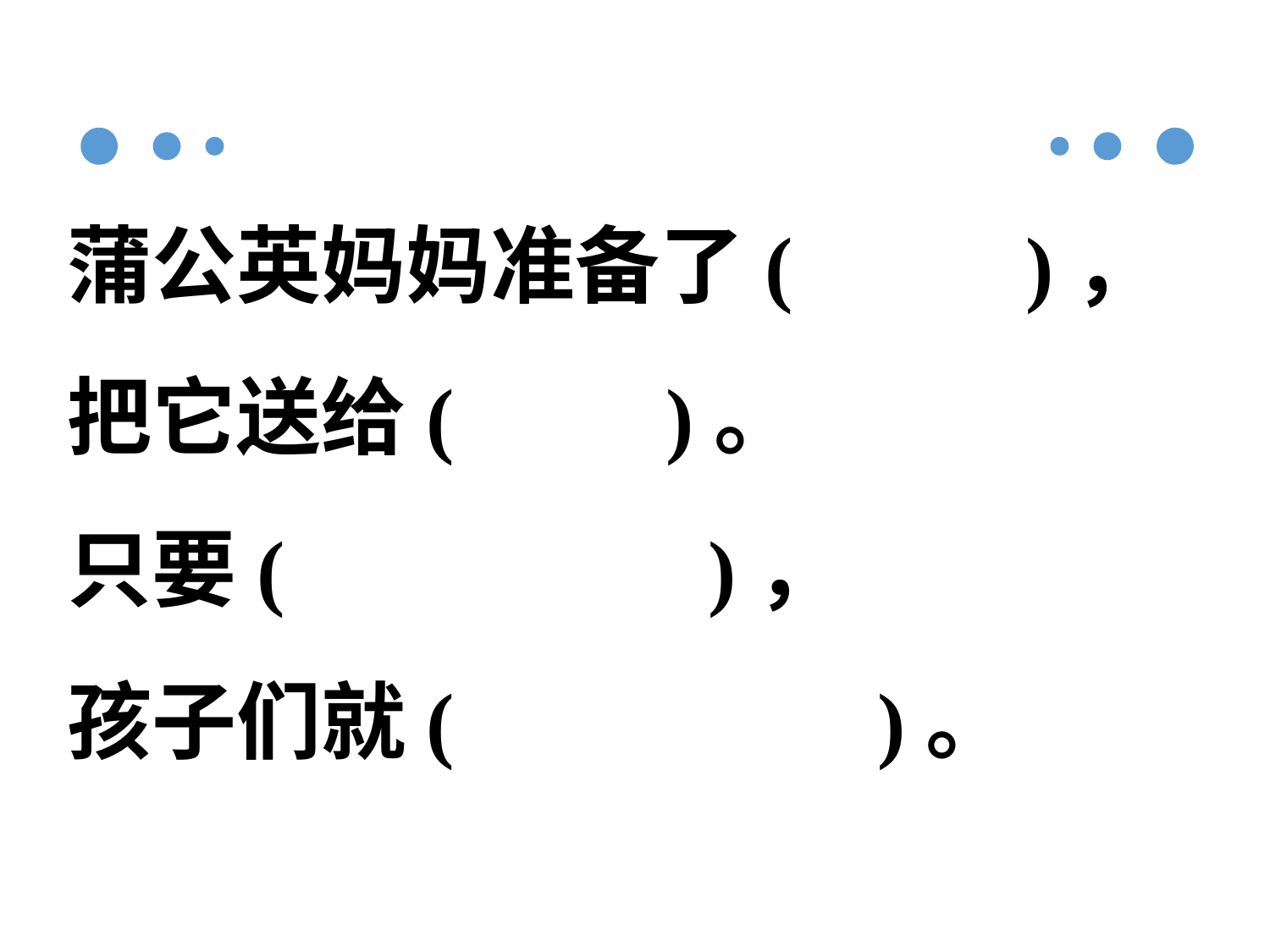

蒲公英妈妈准备了(           )，
把它送给(          )。
只要(                    )，
孩子们就(                    )。